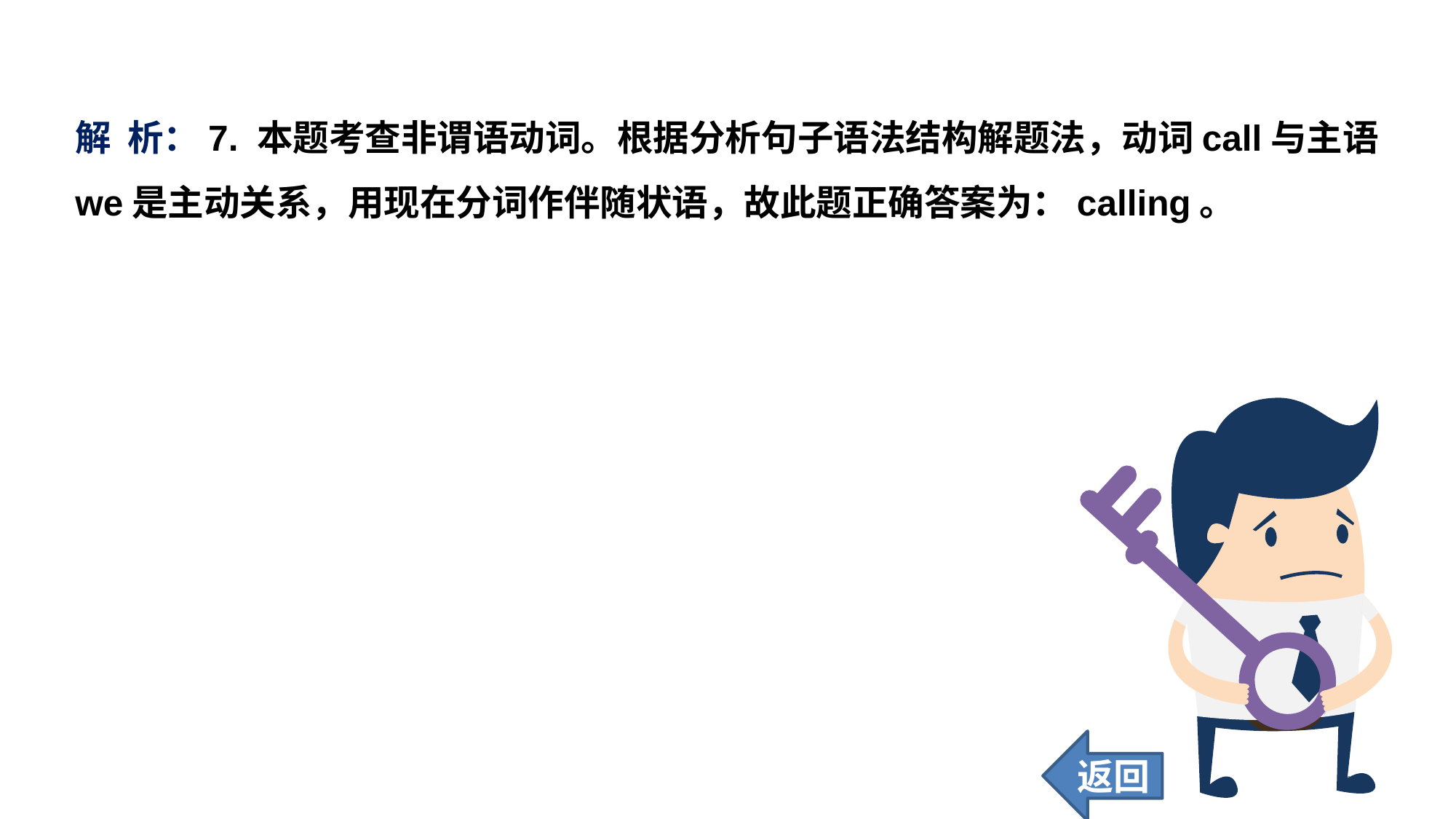

解  析：7. 本题考查非谓语动词。根据分析句子语法结构解题法，动词call与主语we是主动关系，用现在分词作伴随状语，故此题正确答案为：calling。

返回
131